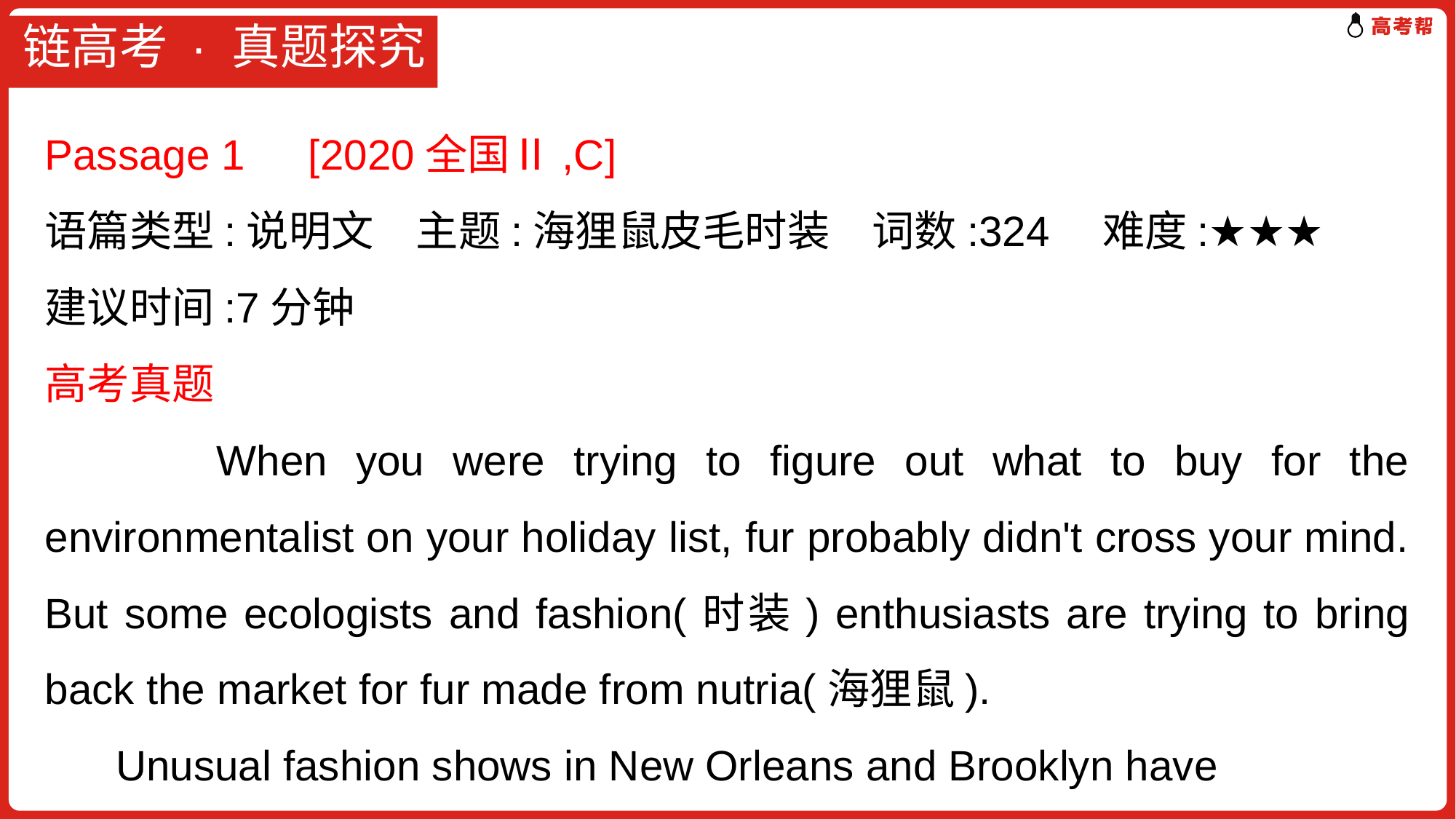

# 链高考 · 真题探究
Passage 1　[2020全国Ⅱ,C]
语篇类型:说明文　主题:海狸鼠皮毛时装　词数:324　难度:★★★
建议时间:7分钟
高考真题
      When you were trying to figure out what to buy for the environmentalist on your holiday list, fur probably didn't cross your mind. But some ecologists and fashion(时装) enthusiasts are trying to bring back the market for fur made from nutria(海狸鼠).
      Unusual fashion shows in New Orleans and Brooklyn have